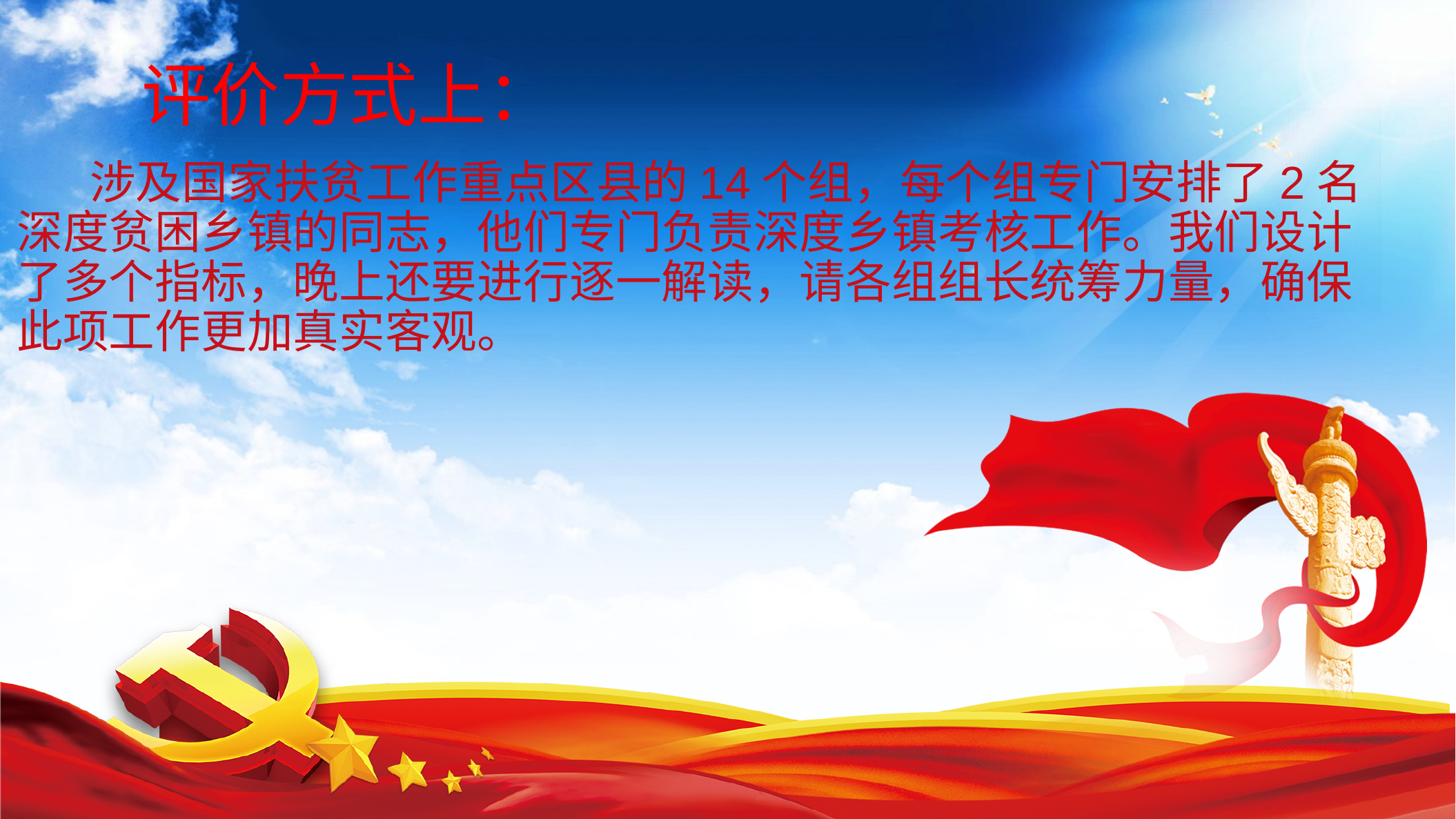

评价方式上：
      涉及国家扶贫工作重点区县的14个组，每个组专门安排了2名深度贫困乡镇的同志，他们专门负责深度乡镇考核工作。我们设计了多个指标，晚上还要进行逐一解读，请各组组长统筹力量，确保此项工作更加真实客观。